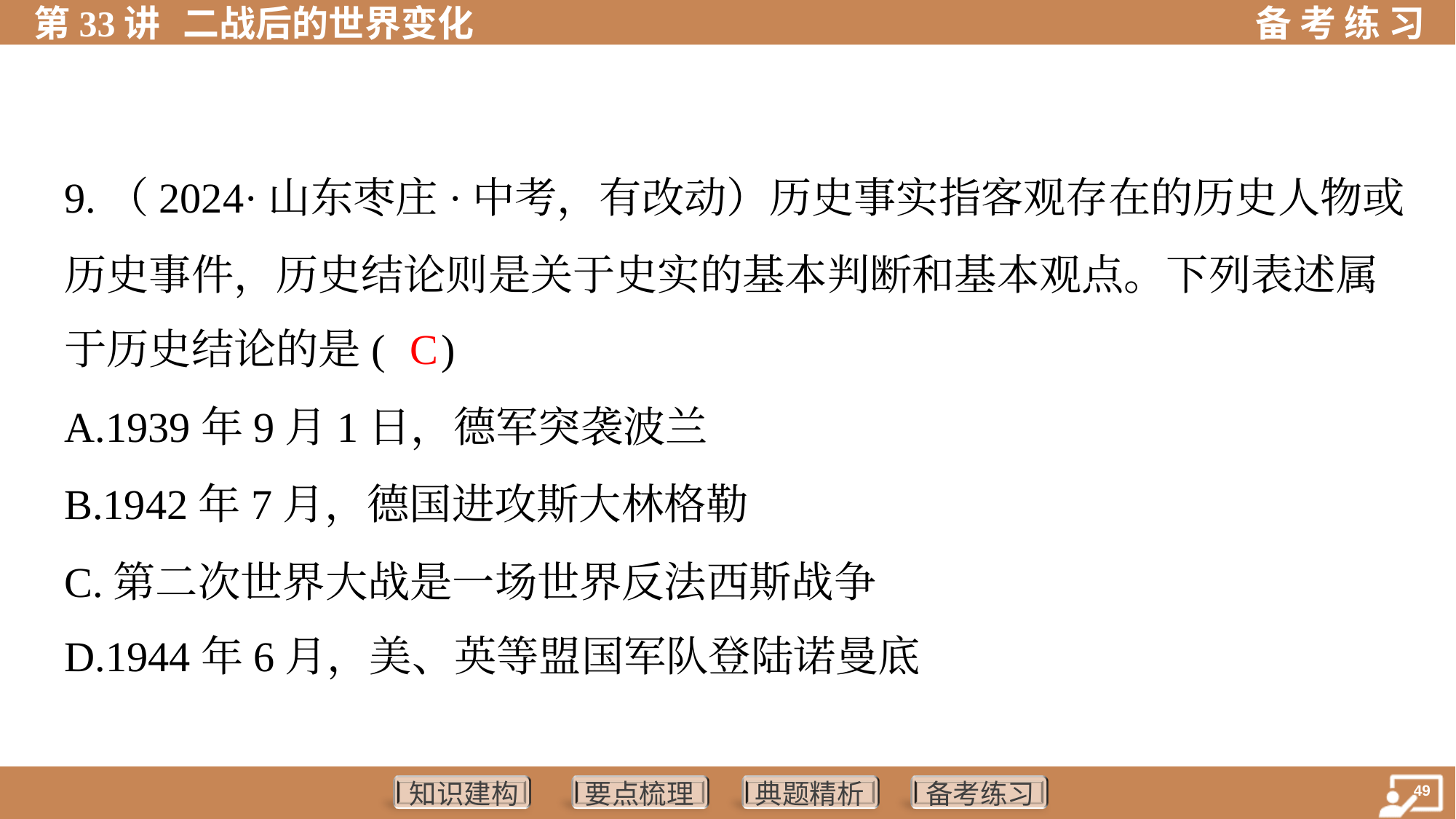

9.（2024·山东枣庄·中考，有改动）历史事实指客观存在的历史人物或
历史事件，历史结论则是关于史实的基本判断和基本观点。下列表述属
于历史结论的是(     )
C
A.1939年9月1日，德军突袭波兰
B.1942年7月，德国进攻斯大林格勒
C.第二次世界大战是一场世界反法西斯战争
D.1944年6月，美、英等盟国军队登陆诺曼底